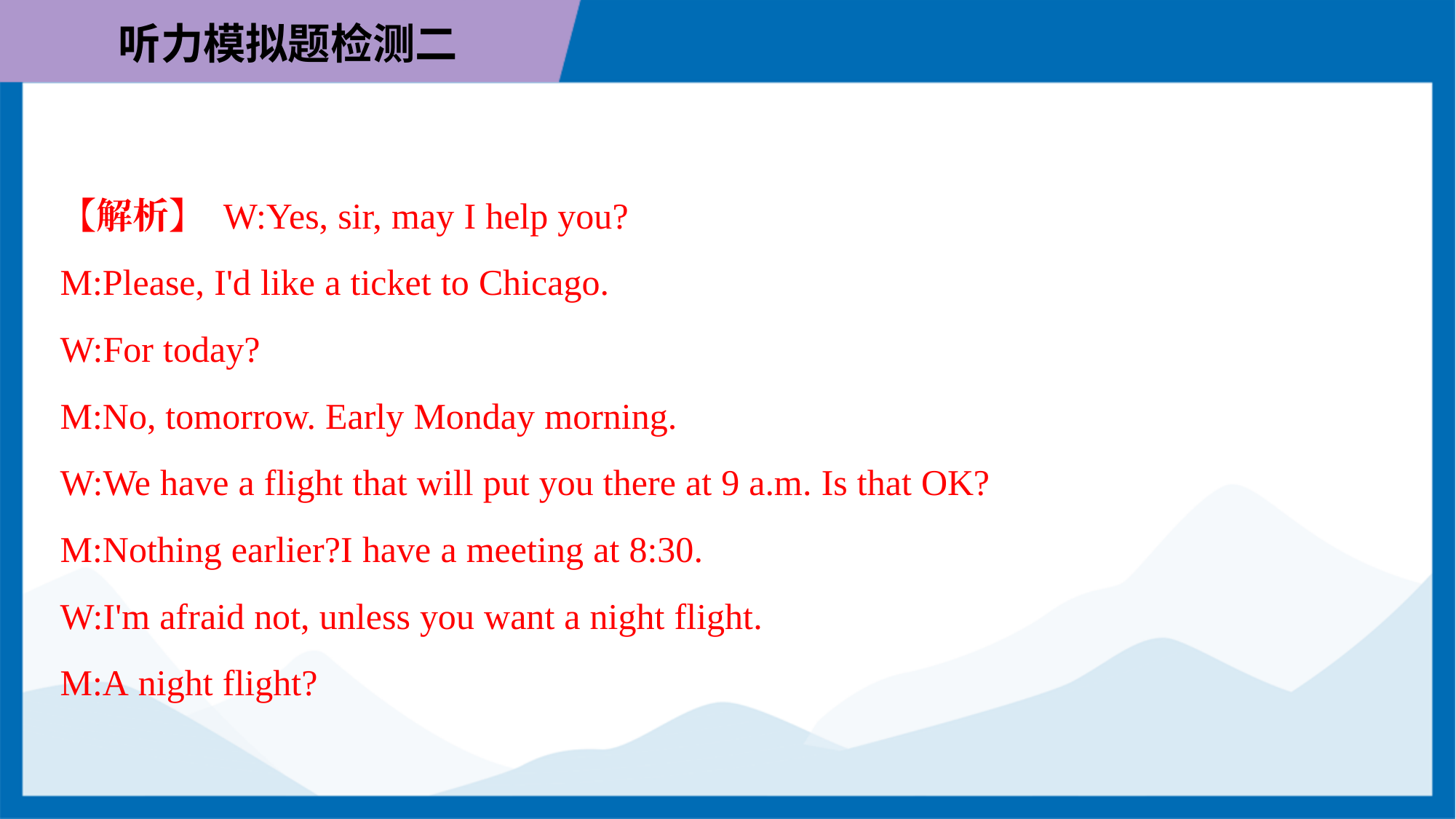

【解析】 W:Yes, sir, may I help you?
M:Please, I'd like a ticket to Chicago.
W:For today?
M:No, tomorrow. Early Monday morning.
W:We have a flight that will put you there at 9 a.m. Is that OK?
M:Nothing earlier?I have a meeting at 8:30.
W:I'm afraid not, unless you want a night flight.
M:A night flight?